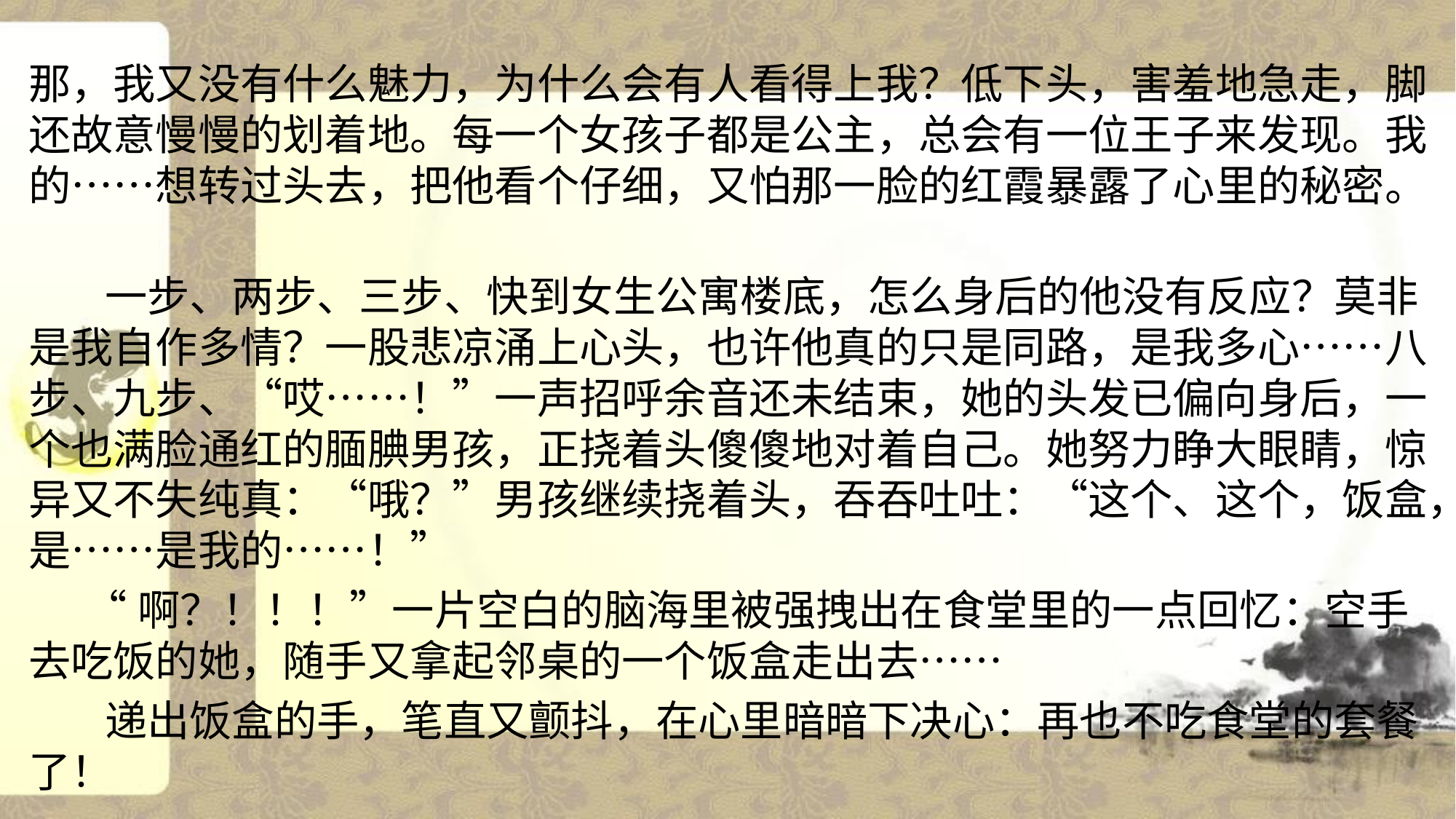

那，我又没有什么魅力，为什么会有人看得上我？低下头，害羞地急走，脚还故意慢慢的划着地。每一个女孩子都是公主，总会有一位王子来发现。我的……想转过头去，把他看个仔细，又怕那一脸的红霞暴露了心里的秘密。
       一步、两步、三步、快到女生公寓楼底，怎么身后的他没有反应？莫非是我自作多情？一股悲凉涌上心头，也许他真的只是同路，是我多心……八步、九步、“哎……！”一声招呼余音还未结束，她的头发已偏向身后，一个也满脸通红的腼腆男孩，正挠着头傻傻地对着自己。她努力睁大眼睛，惊异又不失纯真：“哦？”男孩继续挠着头，吞吞吐吐：“这个、这个，饭盒，是……是我的……！”
      “啊？！！！”一片空白的脑海里被强拽出在食堂里的一点回忆：空手去吃饭的她，随手又拿起邻桌的一个饭盒走出去……
       递出饭盒的手，笔直又颤抖，在心里暗暗下决心：再也不吃食堂的套餐了！